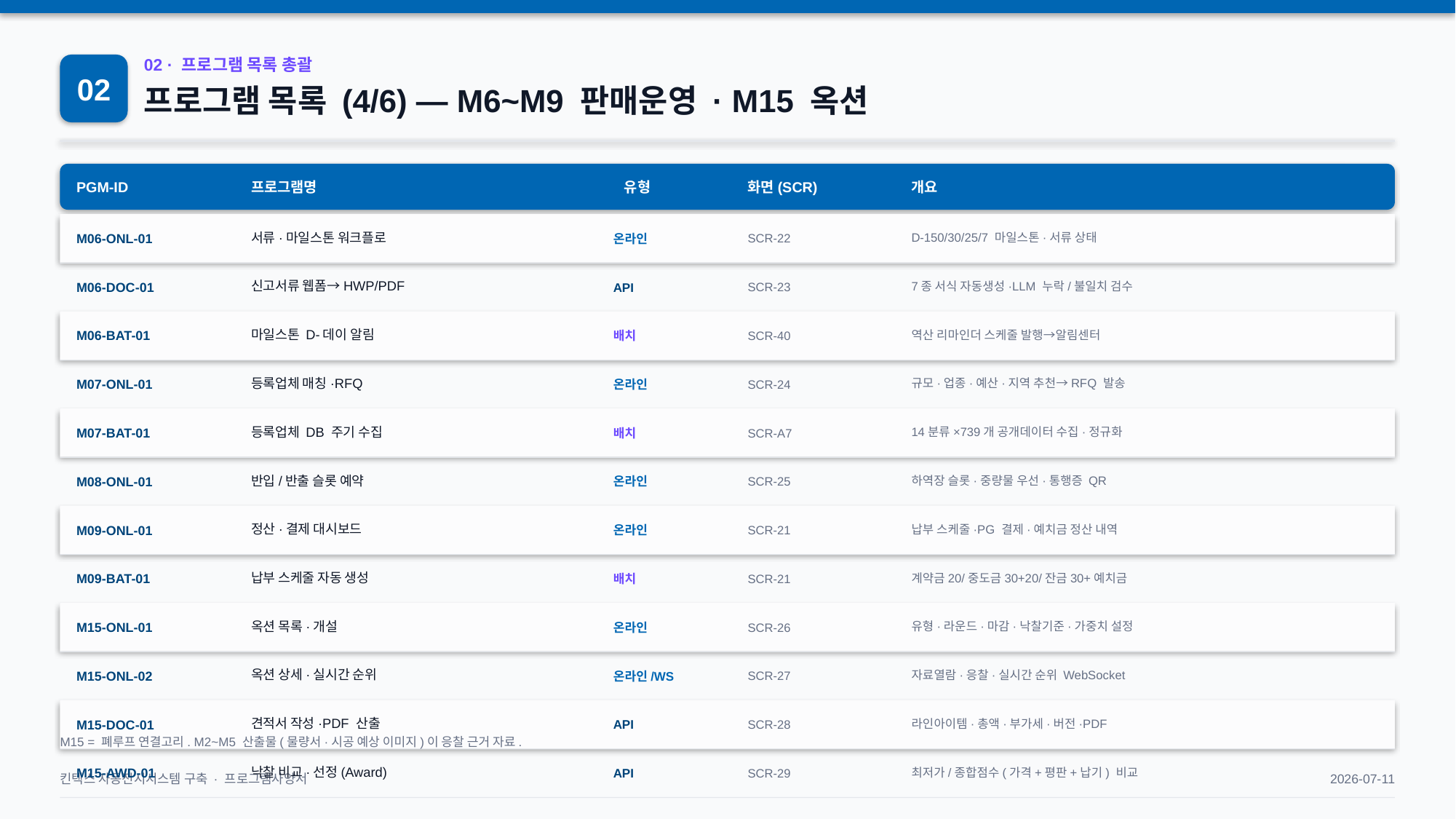

02
02 · 프로그램 목록 총괄
프로그램 목록 (4/6) — M6~M9 판매운영 · M15 옥션

PGM-ID
프로그램명
유형
화면(SCR)
개요

M06-ONL-01
서류·마일스톤 워크플로
온라인
SCR-22
D-150/30/25/7 마일스톤·서류 상태

M06-DOC-01
신고서류 웹폼→HWP/PDF
API
SCR-23
7종 서식 자동생성·LLM 누락/불일치 검수

M06-BAT-01
마일스톤 D-데이 알림
배치
SCR-40
역산 리마인더 스케줄 발행→알림센터

M07-ONL-01
등록업체 매칭·RFQ
온라인
SCR-24
규모·업종·예산·지역 추천→RFQ 발송

M07-BAT-01
등록업체 DB 주기 수집
배치
SCR-A7
14분류×739개 공개데이터 수집·정규화

M08-ONL-01
반입/반출 슬롯 예약
온라인
SCR-25
하역장 슬롯·중량물 우선·통행증 QR

M09-ONL-01
정산·결제 대시보드
온라인
SCR-21
납부 스케줄·PG 결제·예치금 정산 내역

M09-BAT-01
납부 스케줄 자동 생성
배치
SCR-21
계약금20/중도금30+20/잔금30+예치금

M15-ONL-01
옥션 목록·개설
온라인
SCR-26
유형·라운드·마감·낙찰기준·가중치 설정

M15-ONL-02
옥션 상세·실시간 순위
온라인/WS
SCR-27
자료열람·응찰·실시간 순위 WebSocket

M15-DOC-01
견적서 작성·PDF 산출
API
SCR-28
라인아이템·총액·부가세·버전·PDF
M15 = 폐루프 연결고리. M2~M5 산출물(물량서·시공 예상 이미지)이 응찰 근거 자료.

M15-AWD-01
낙찰 비교·선정(Award)
API
SCR-29
최저가/종합점수(가격+평판+납기) 비교
킨텍스 자동전시시스템 구축 · 프로그램사양서
2026-07-11